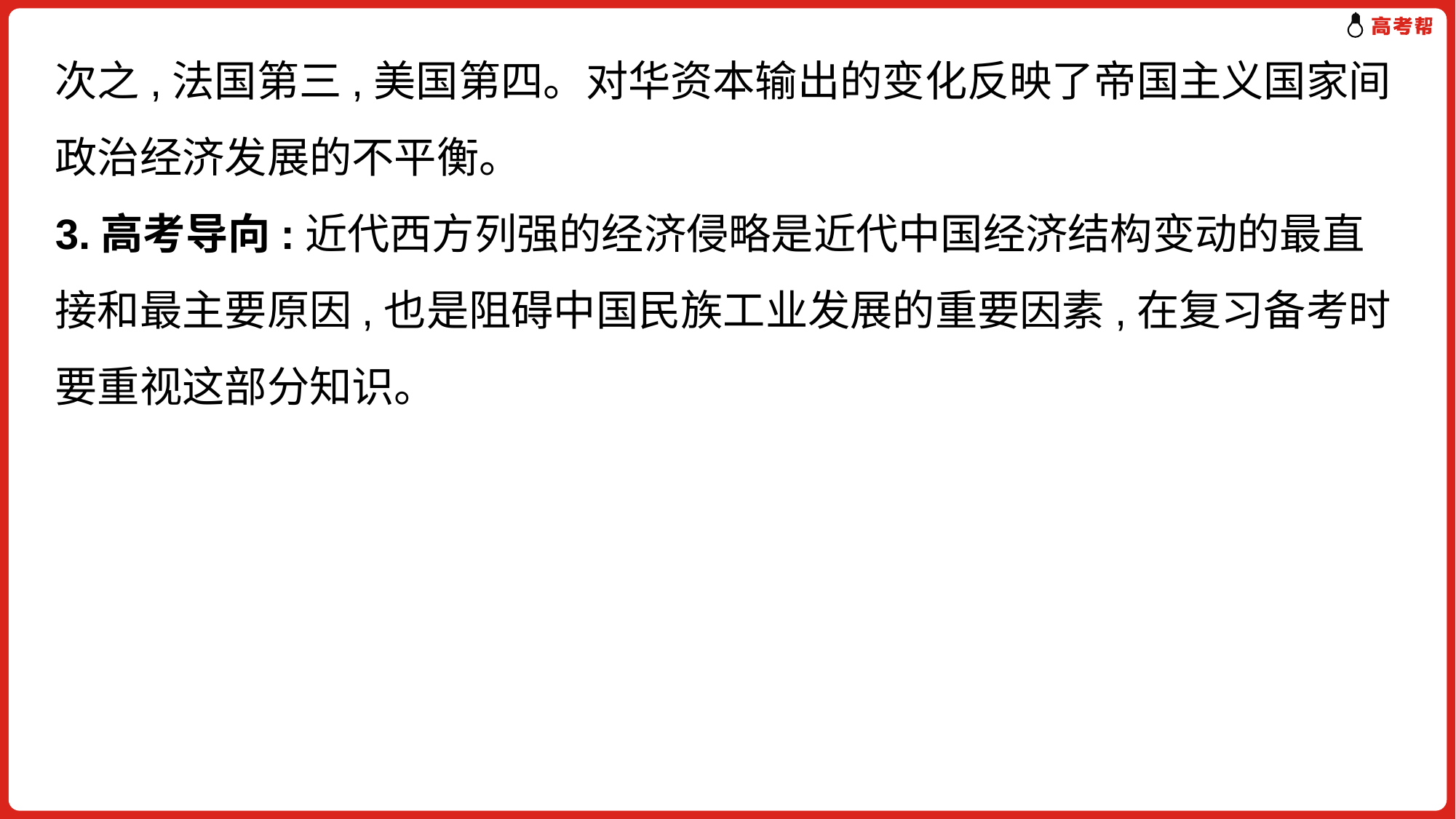

次之,法国第三,美国第四。对华资本输出的变化反映了帝国主义国家间政治经济发展的不平衡。
3.高考导向:近代西方列强的经济侵略是近代中国经济结构变动的最直接和最主要原因,也是阻碍中国民族工业发展的重要因素,在复习备考时要重视这部分知识。